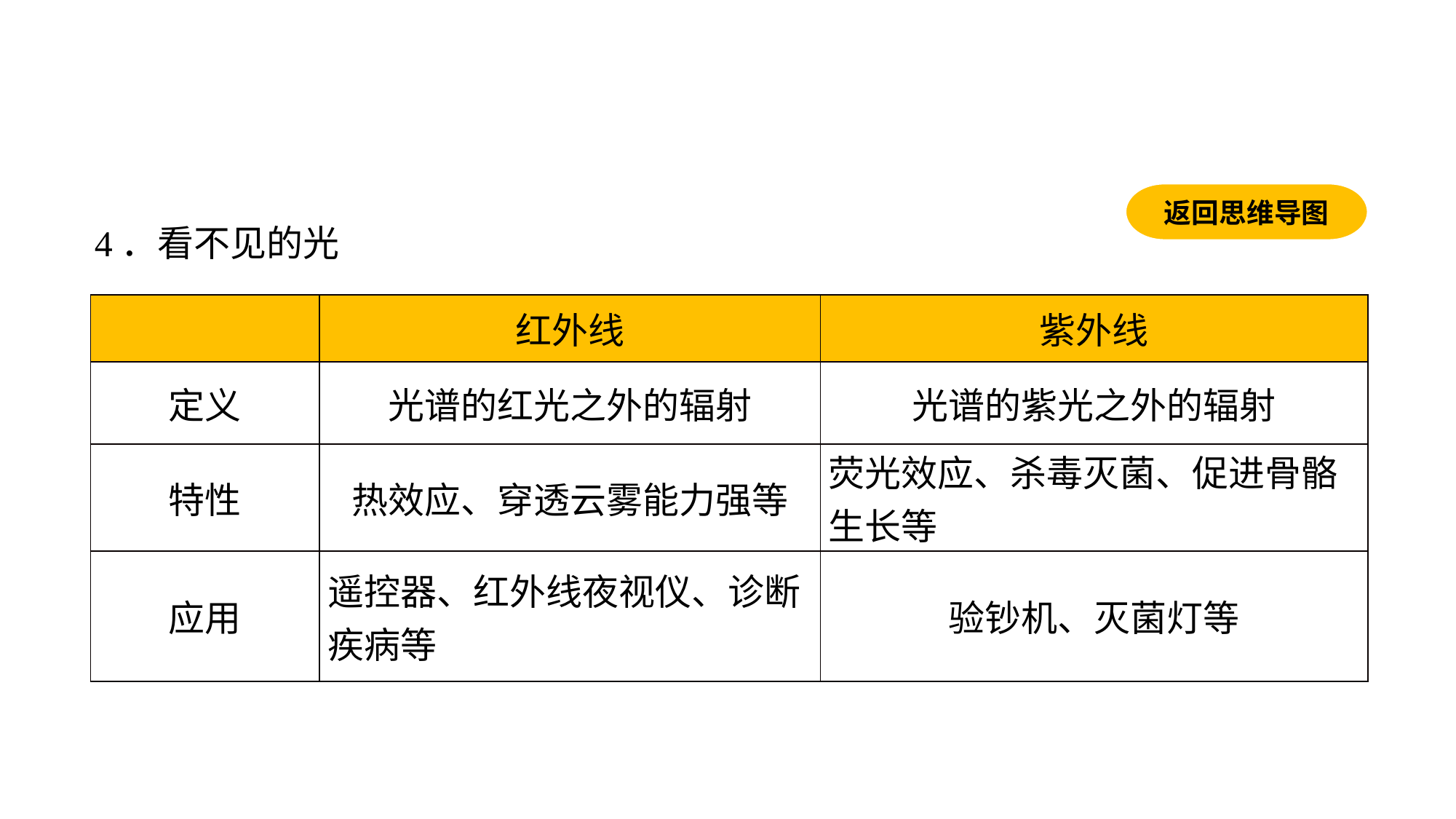

返回思维导图
4．看不见的光
|  | 红外线 | 紫外线 |
| --- | --- | --- |
| 定义 | 光谱的红光之外的辐射 | 光谱的紫光之外的辐射 |
| 特性 | 热效应、穿透云雾能力强等 | 荧光效应、杀毒灭菌、促进骨骼生长等 |
| 应用 | 遥控器、红外线夜视仪、诊断疾病等 | 验钞机、灭菌灯等 |